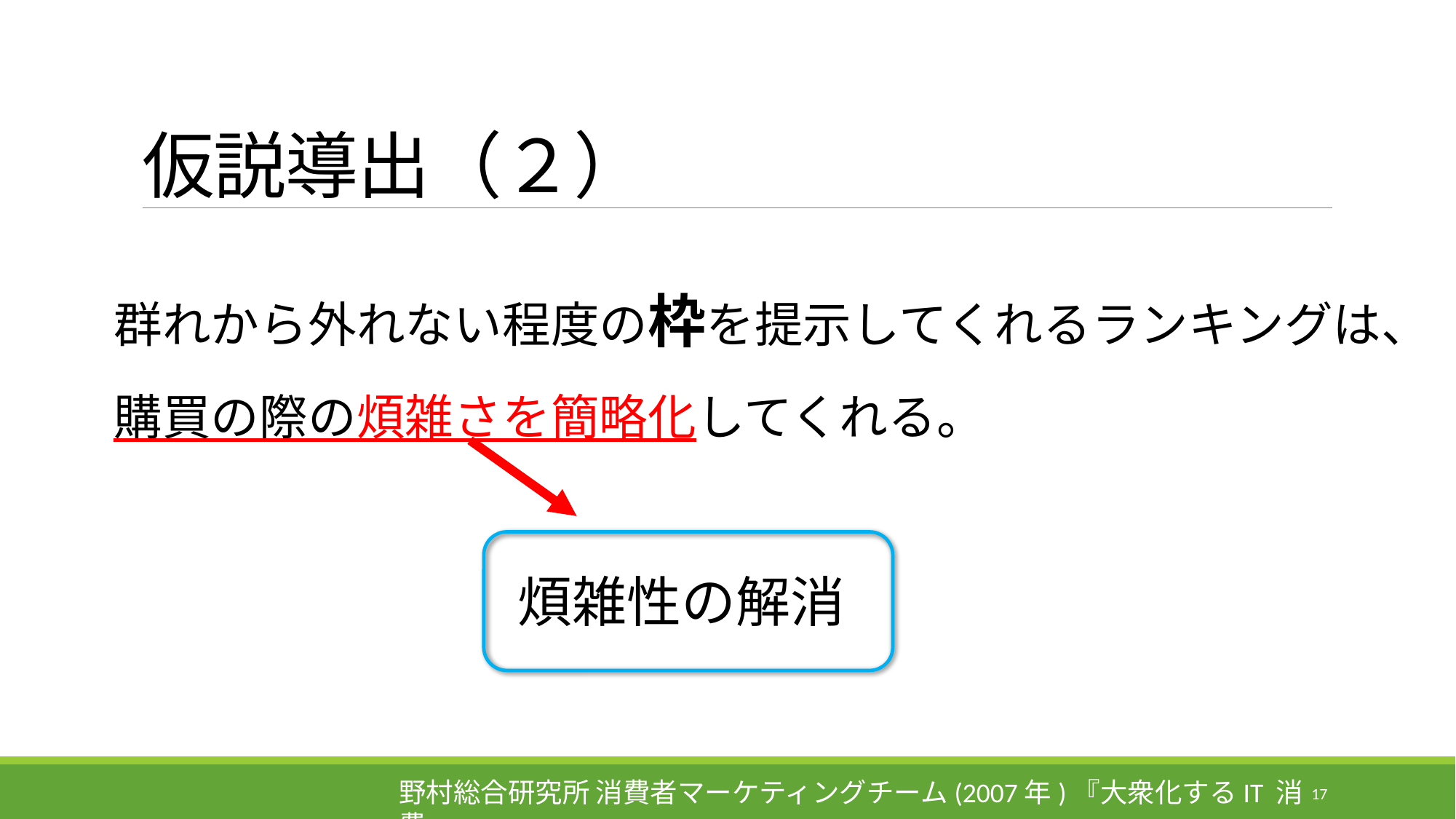

# 仮説導出（２）

群れから外れない程度の枠を提示してくれるランキングは、
購買の際の煩雑さを簡略化してくれる。

煩雑性の解消

野村総合研究所 消費者マーケティングチーム(2007年)『大衆化するIT 消費』

17